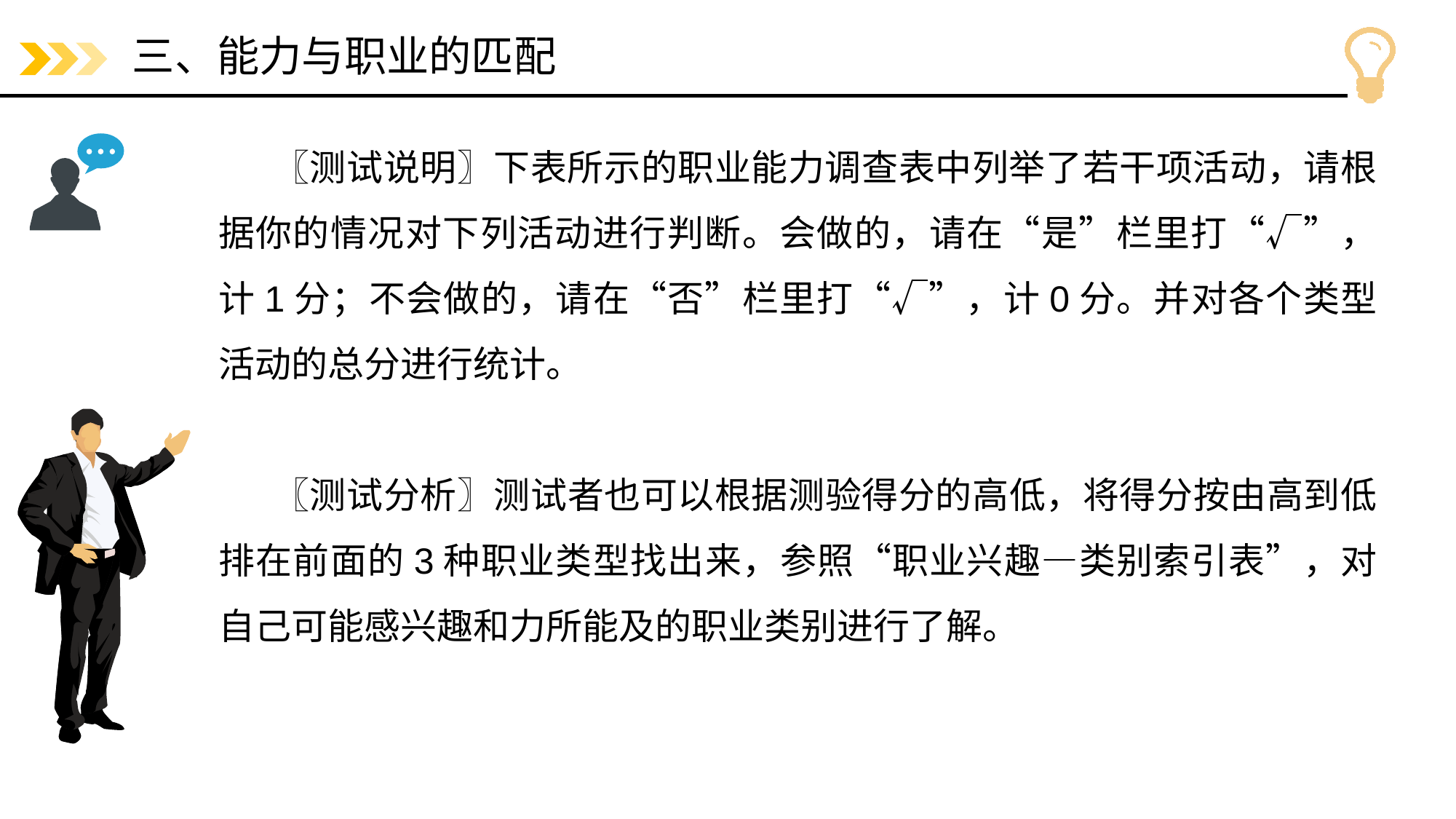

35
# 三、能力与职业的匹配
〖测试说明〗下表所示的职业能力调查表中列举了若干项活动，请根据你的情况对下列活动进行判断。会做的，请在“是”栏里打“√”，计1分；不会做的，请在“否”栏里打“√”，计0分。并对各个类型活动的总分进行统计。

〖测试分析〗测试者也可以根据测验得分的高低，将得分按由高到低排在前面的3种职业类型找出来，参照“职业兴趣—类别索引表”，对自己可能感兴趣和力所能及的职业类别进行了解。